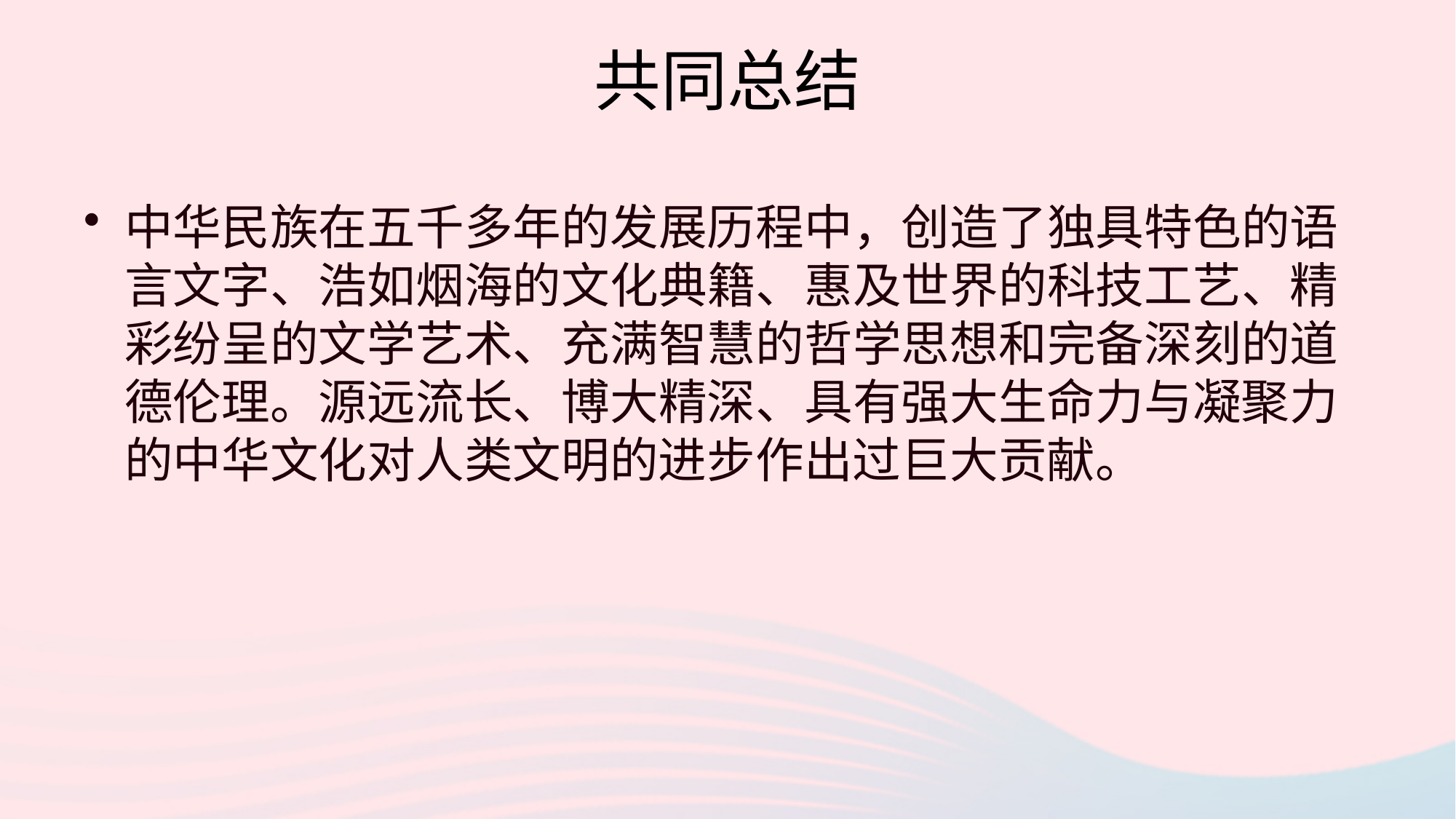

# 共同总结
中华民族在五千多年的发展历程中，创造了独具特色的语言文字、浩如烟海的文化典籍、惠及世界的科技工艺、精彩纷呈的文学艺术、充满智慧的哲学思想和完备深刻的道德伦理。源远流长、博大精深、具有强大生命力与凝聚力的中华文化对人类文明的进步作出过巨大贡献。